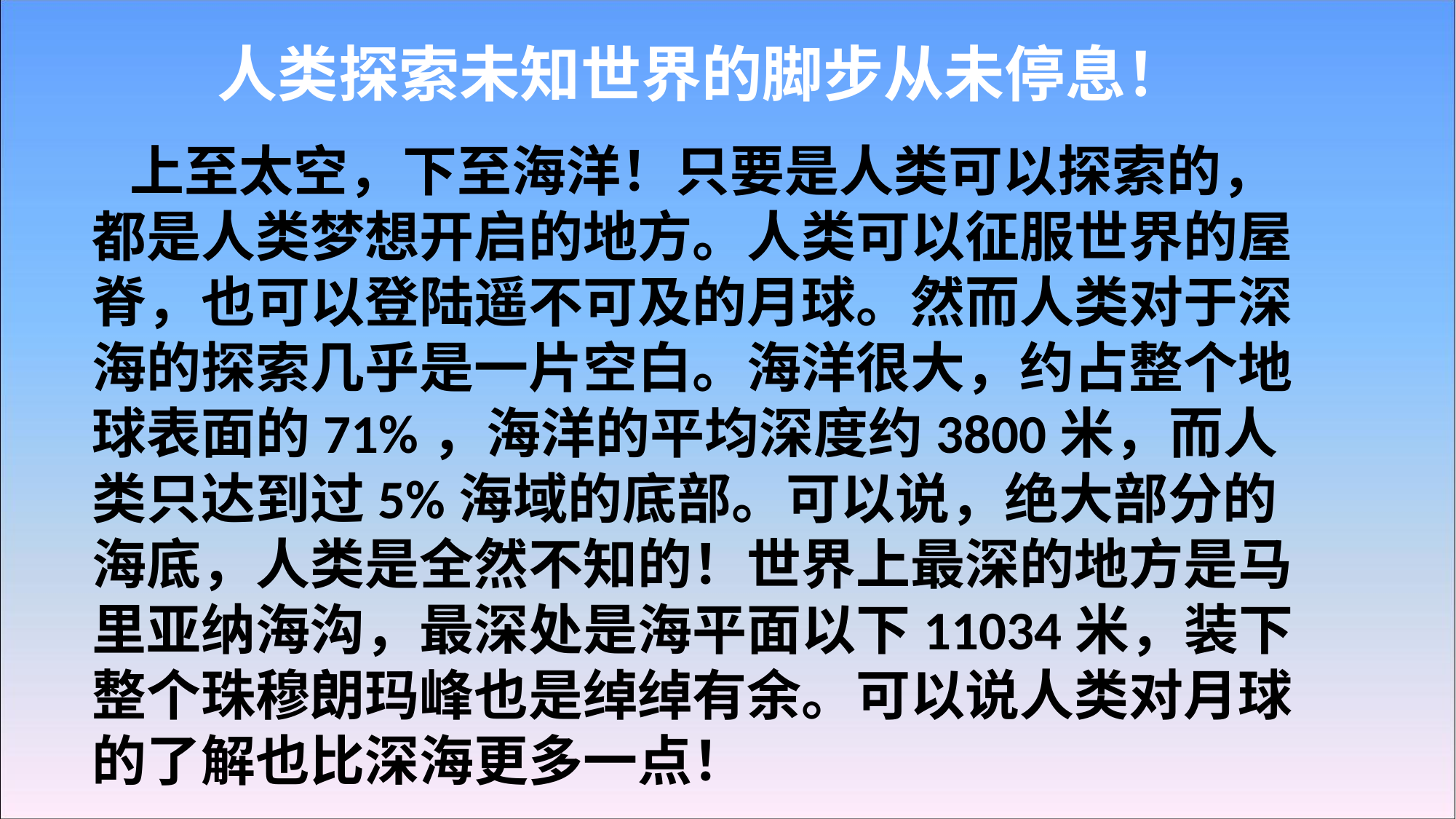

人类探索未知世界的脚步从未停息！
  上至太空，下至海洋！只要是人类可以探索的，都是人类梦想开启的地方。人类可以征服世界的屋脊，也可以登陆遥不可及的月球。然而人类对于深海的探索几乎是一片空白。海洋很大，约占整个地球表面的71%，海洋的平均深度约3800米，而人类只达到过5%海域的底部。可以说，绝大部分的海底，人类是全然不知的！世界上最深的地方是马里亚纳海沟，最深处是海平面以下11034米，装下整个珠穆朗玛峰也是绰绰有余。可以说人类对月球的了解也比深海更多一点！